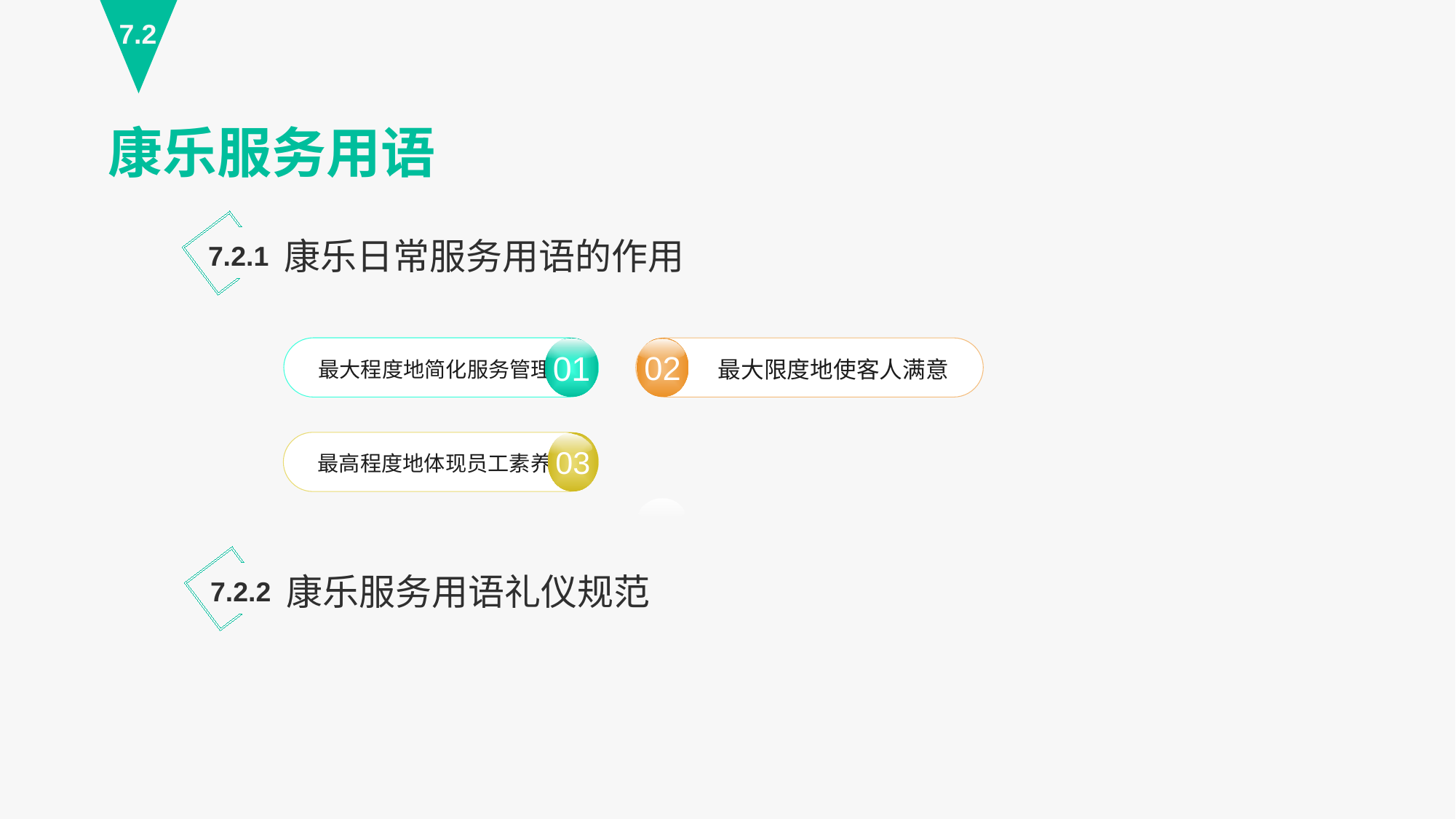

7.2
康乐服务用语

康乐日常服务用语的作用
7.2.1

最大程度地简化服务管理
01

02
最大限度地使客人满意

最高程度地体现员工素养
03

康乐服务用语礼仪规范
7.2.2